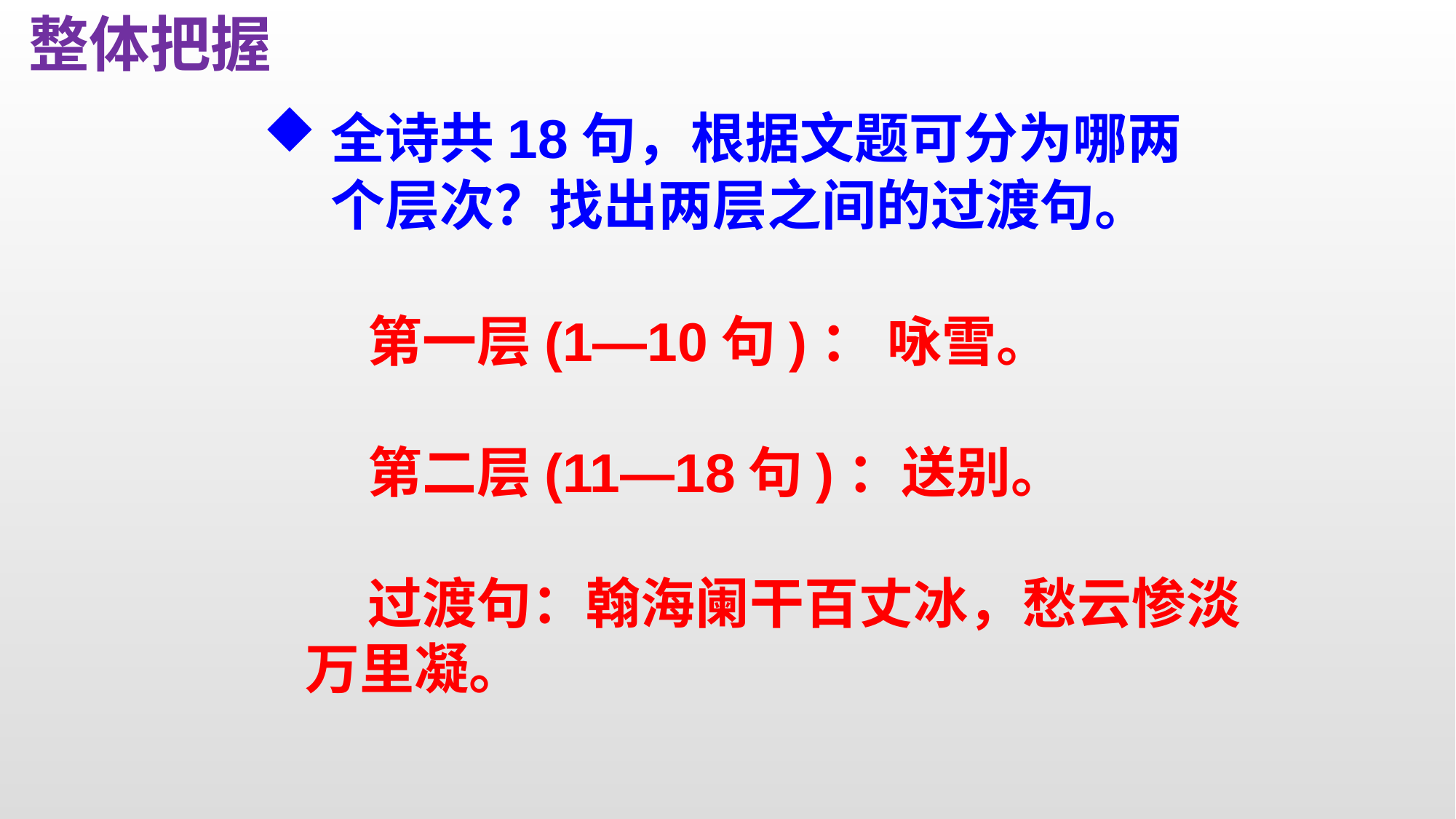

整体把握
全诗共18句，根据文题可分为哪两个层次？找出两层之间的过渡句。
    第一层(1—10句)： 咏雪。

    第二层(11—18句)：送别。

    过渡句：翰海阑干百丈冰，愁云惨淡万里凝。